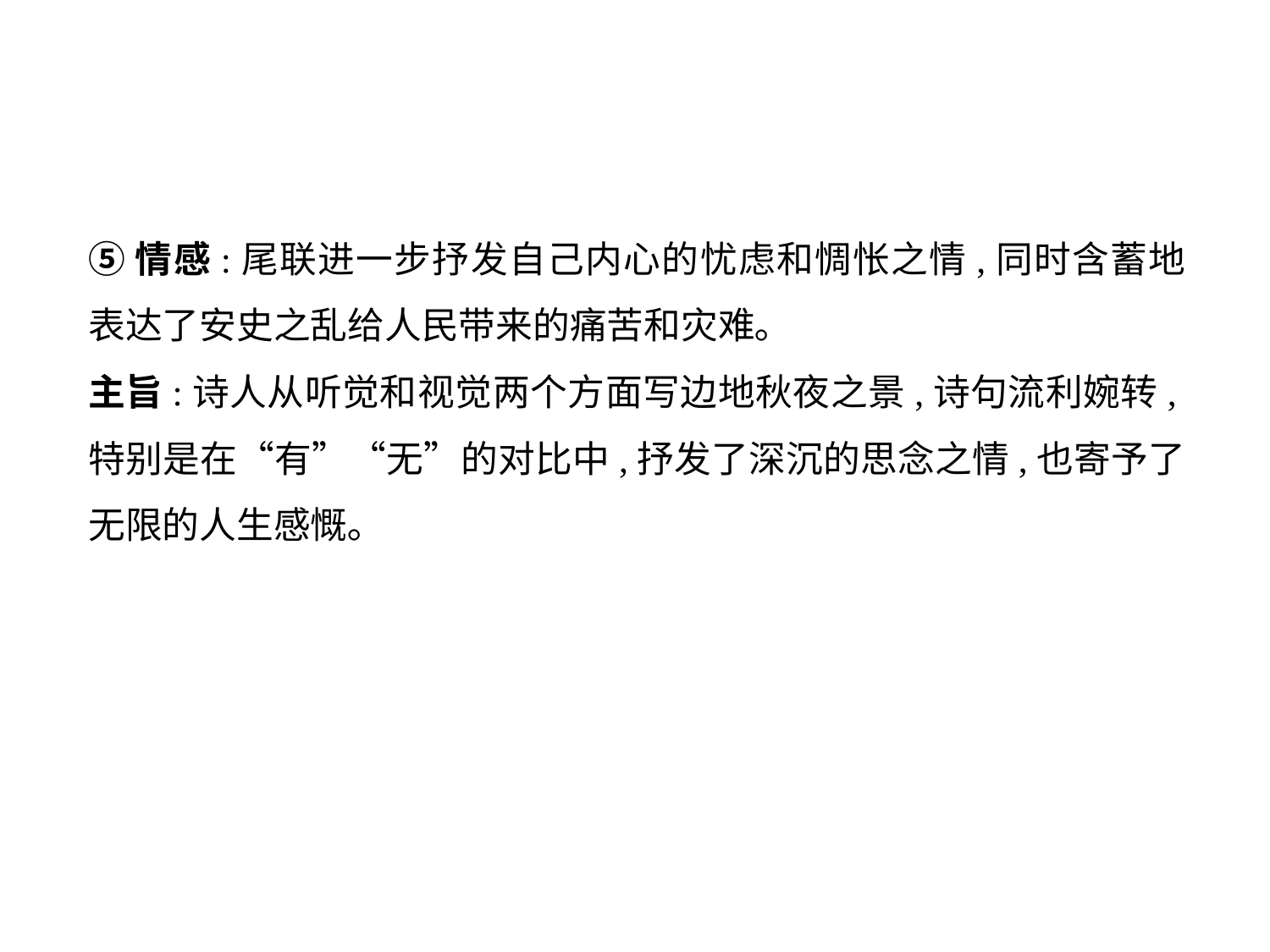

⑤情感:尾联进一步抒发自己内心的忧虑和惆怅之情,同时含蓄地表达了安史之乱给人民带来的痛苦和灾难｡
主旨:诗人从听觉和视觉两个方面写边地秋夜之景,诗句流利婉转,特别是在“有”“无”的对比中,抒发了深沉的思念之情,也寄予了无限的人生感慨｡